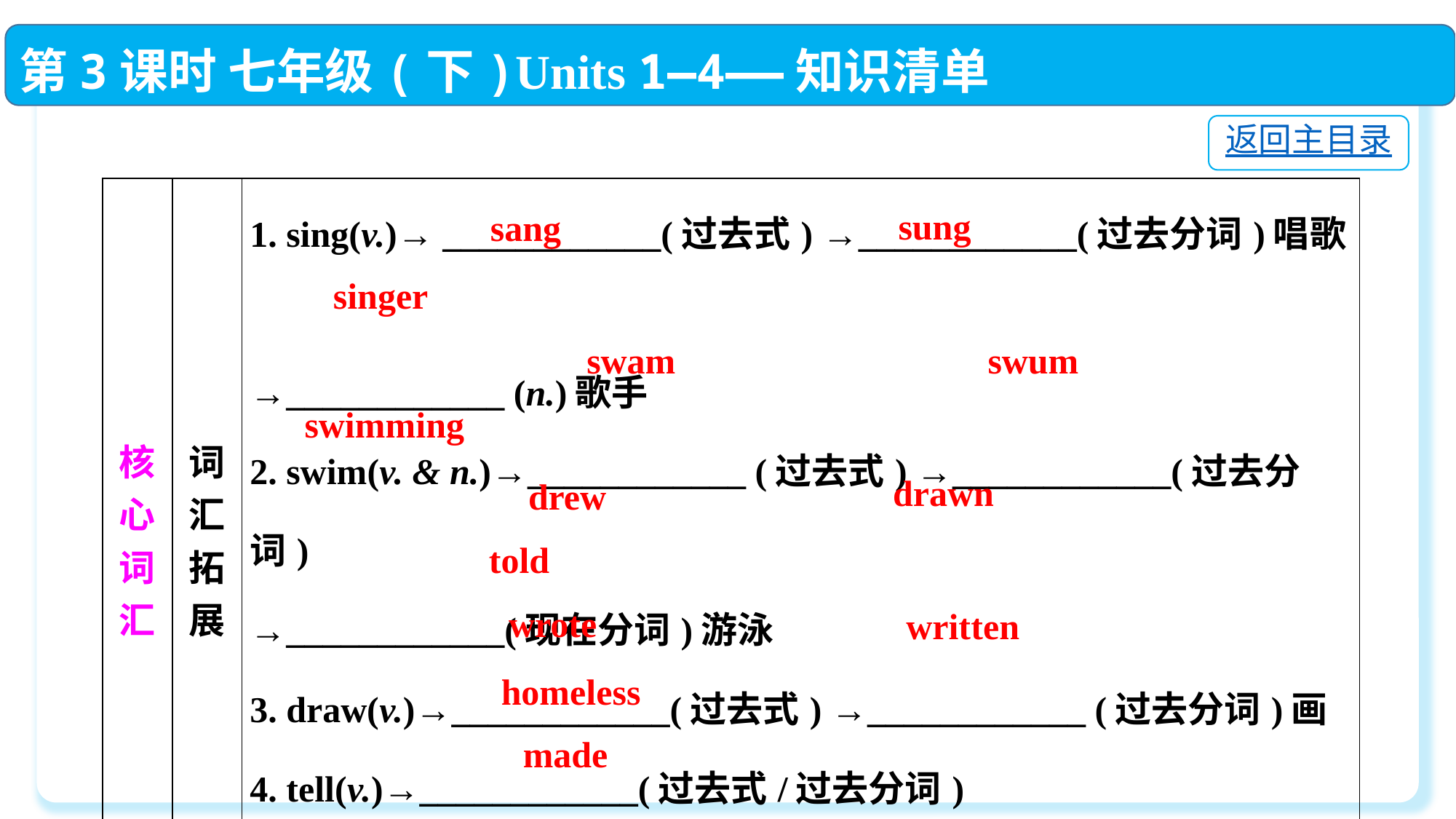

第3课时 七年级(下)Units 1—4——知识清单

返回主目录
| 核心词汇 | 词汇拓展 | 1. sing(v.)→ \_\_\_\_\_\_\_\_\_\_\_\_(过去式) →\_\_\_\_\_\_\_\_\_\_\_\_(过去分词)唱歌  →\_\_\_\_\_\_\_\_\_\_\_\_ (n.)歌手  2. swim(v. & n.)→\_\_\_\_\_\_\_\_\_\_\_\_ (过去式) →\_\_\_\_\_\_\_\_\_\_\_\_(过去分词)  →\_\_\_\_\_\_\_\_\_\_\_\_(现在分词)游泳  3. draw(v.)→\_\_\_\_\_\_\_\_\_\_\_\_(过去式) →\_\_\_\_\_\_\_\_\_\_\_\_ (过去分词)画  4. tell(v.)→\_\_\_\_\_\_\_\_\_\_\_\_(过去式/过去分词)  5. write(v.)→\_\_\_\_\_\_\_\_\_\_\_\_ (过去式) →\_\_\_\_\_\_\_\_\_\_\_\_(过去分词)写  6. home(n.)→\_\_\_\_\_\_\_\_\_\_\_\_(adj.)无家可归的  7. make(v.)→\_\_\_\_\_\_\_\_\_\_\_\_(过去式/过去分词)使成为;制造 |
| --- | --- | --- |
sung
sang
singer
swam
swum
swimming
drawn
drew
told
wrote
written
homeless
made